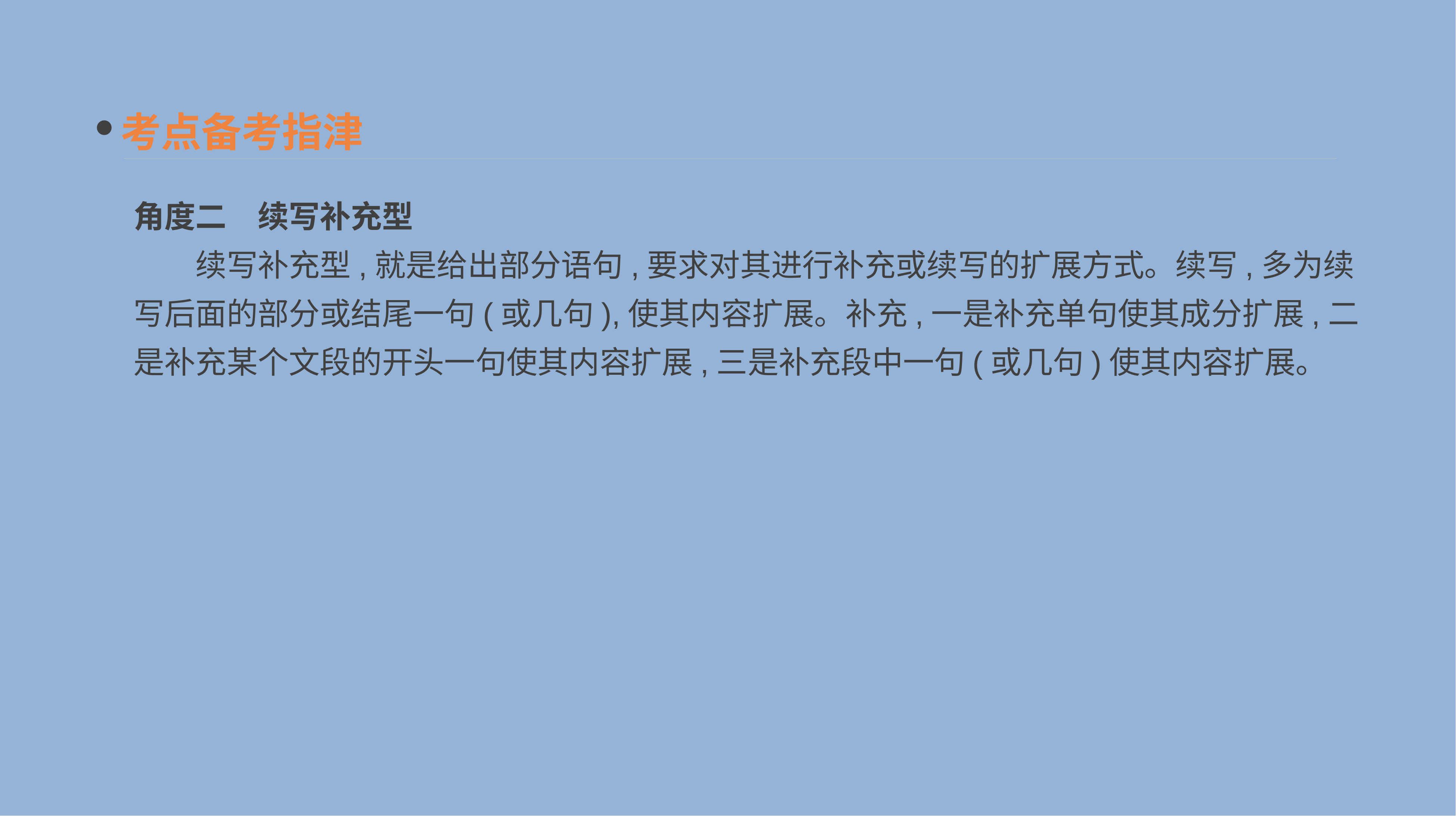

考点备考指津

角度二　续写补充型
　　续写补充型,就是给出部分语句,要求对其进行补充或续写的扩展方式。续写,多为续写后面的部分或结尾一句(或几句),使其内容扩展。补充,一是补充单句使其成分扩展,二是补充某个文段的开头一句使其内容扩展,三是补充段中一句(或几句)使其内容扩展。